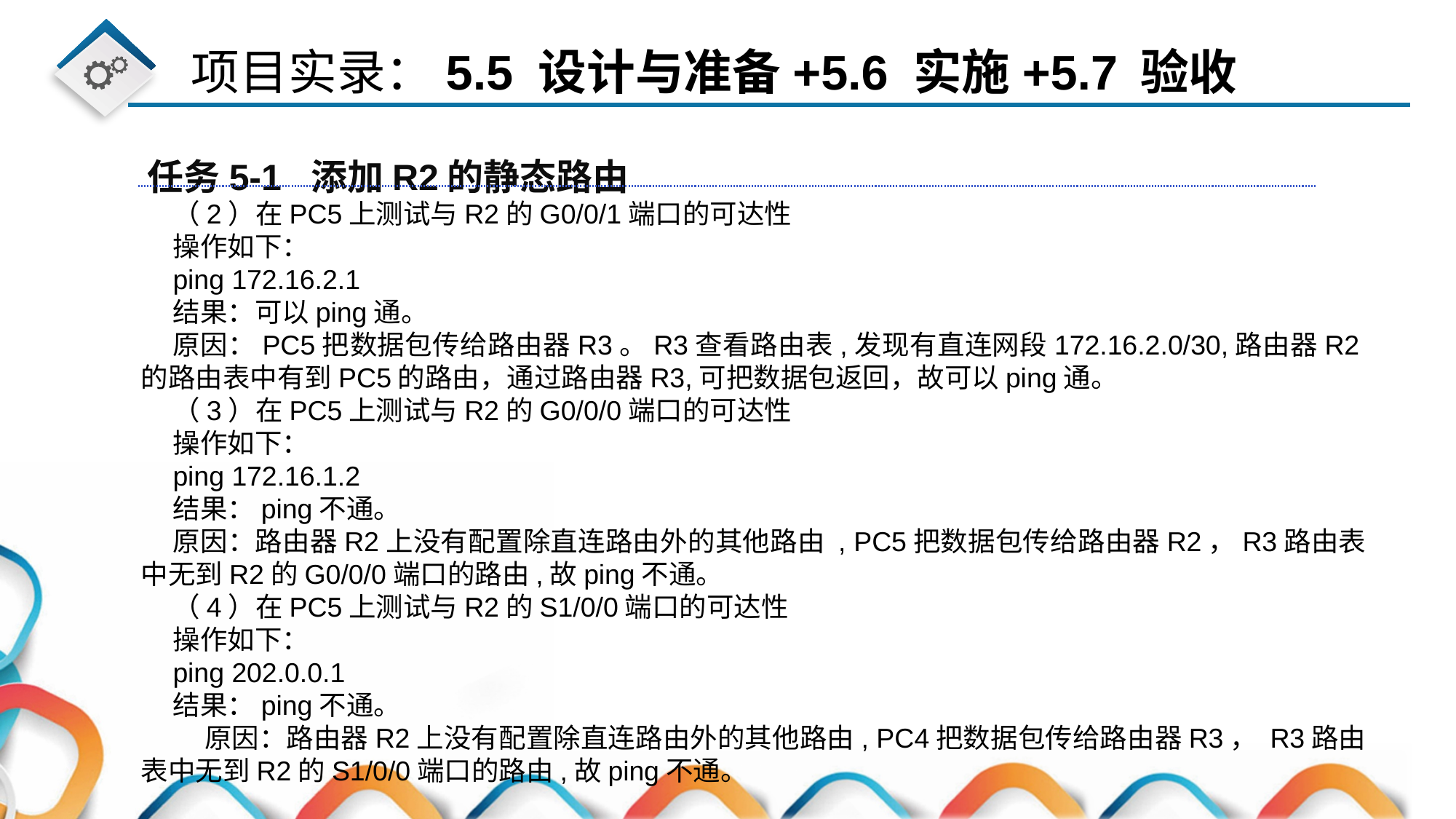

任务5-1  添加R2的静态路由

（2）在PC5上测试与R2的G0/0/1端口的可达性
操作如下：
ping 172.16.2.1
结果：可以ping通。
原因：PC5把数据包传给路由器R3。R3查看路由表,发现有直连网段172.16.2.0/30,路由器R2的路由表中有到PC5的路由，通过路由器R3,可把数据包返回，故可以ping通。
（3）在PC5上测试与R2的G0/0/0端口的可达性
操作如下：
ping 172.16.1.2
结果：ping不通。
原因：路由器R2上没有配置除直连路由外的其他路由 , PC5把数据包传给路由器R2，R3路由表中无到R2的G0/0/0端口的路由,故ping不通。
（4）在PC5上测试与R2的S1/0/0端口的可达性
操作如下：
ping 202.0.0.1
结果：ping不通。
    原因：路由器R2上没有配置除直连路由外的其他路由, PC4把数据包传给路由器R3， R3路由表中无到R2的S1/0/0端口的路由,故ping不通。